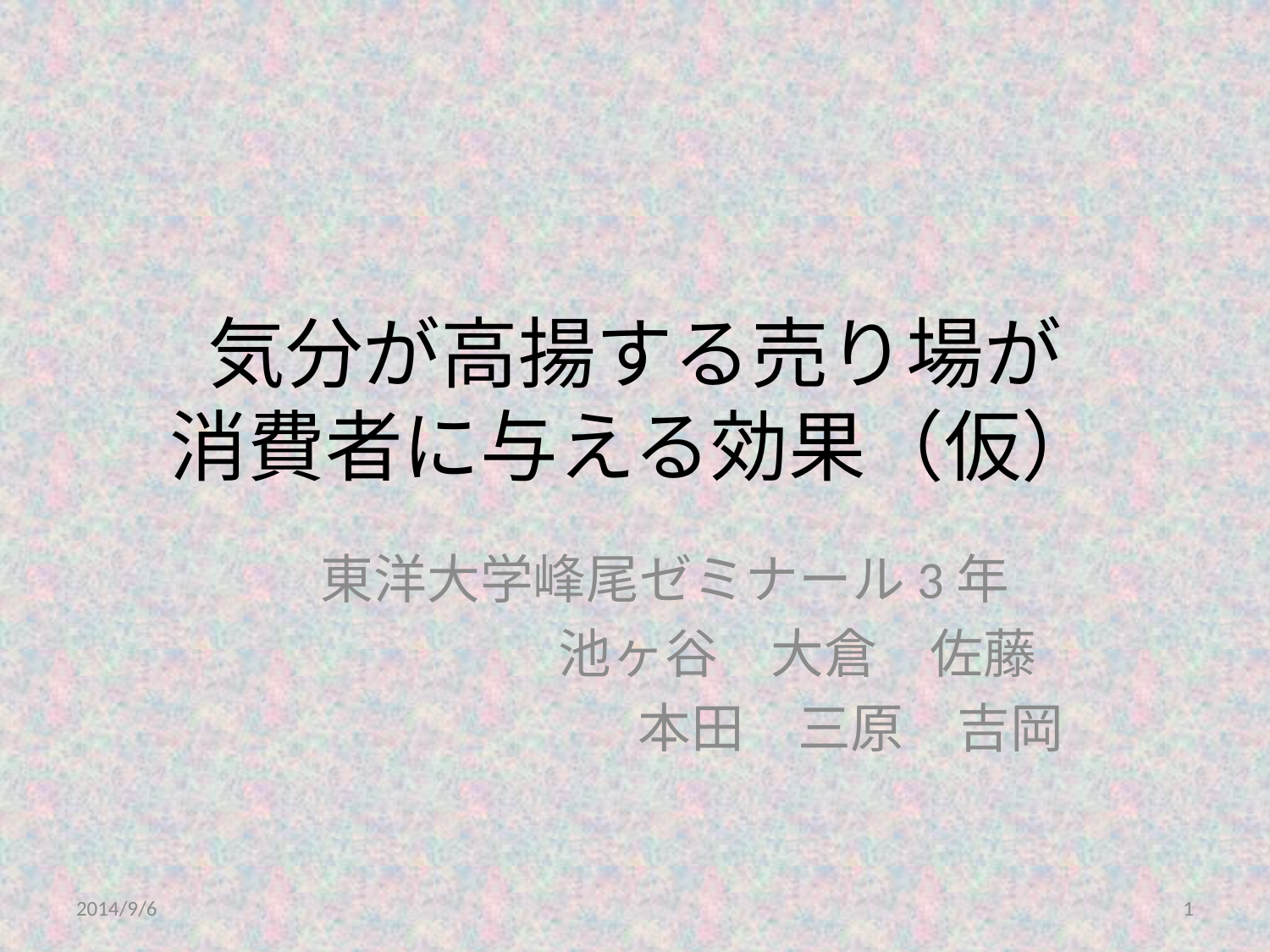

# 気分が高揚する売り場が 消費者に与える効果（仮）
東洋大学峰尾ゼミナール3年
　　　　　　池ヶ谷　大倉　佐藤
　　　　　　　本田　三原　吉岡
2014/9/6
1